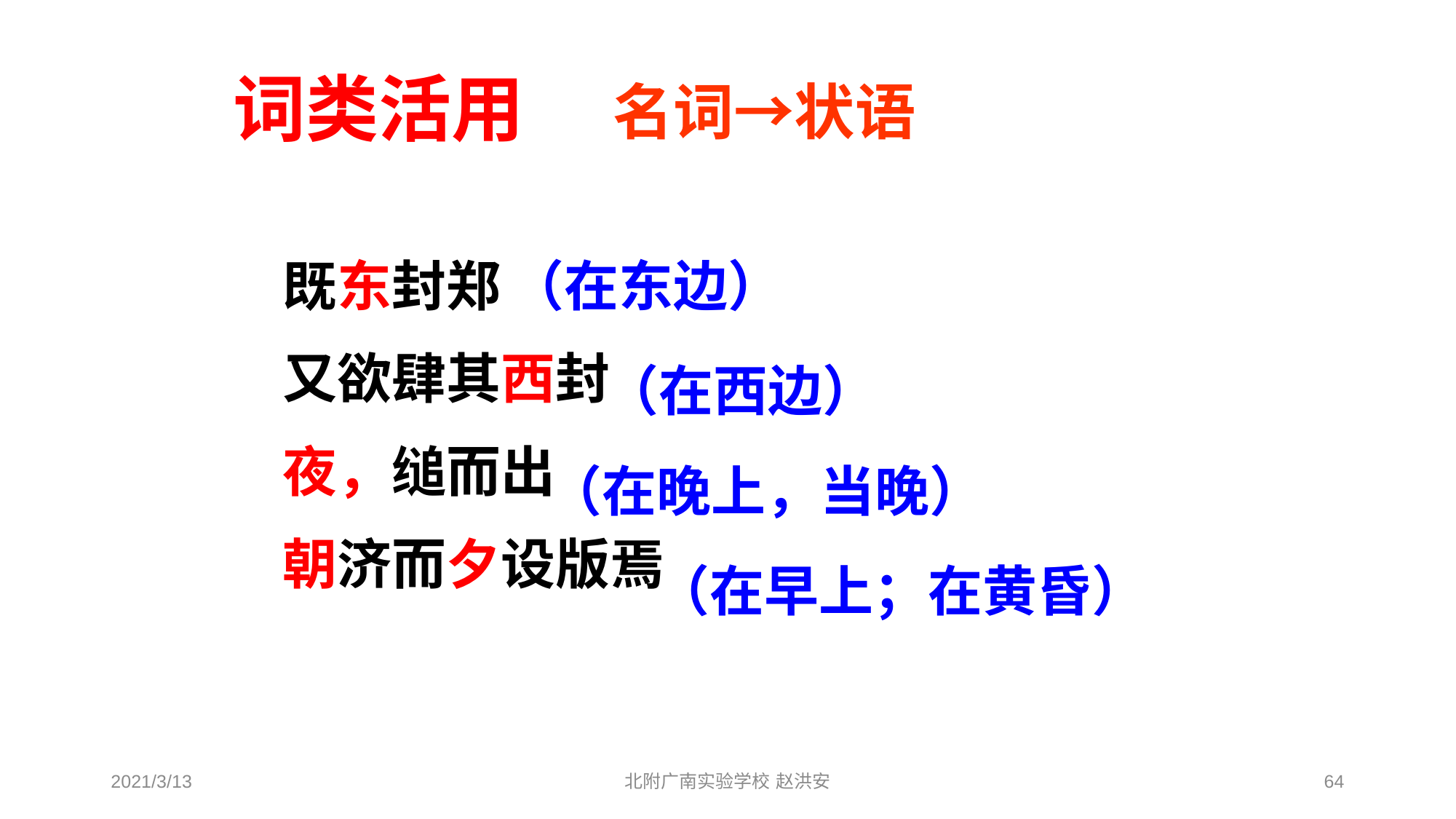

词类活用
名词→状语
既东封郑
又欲肆其西封
夜，缒而出
朝济而夕设版焉
（在东边）
（在西边）
（在晚上，当晚）
（在早上；在黄昏）
2021/3/13
北附广南实验学校 赵洪安
64